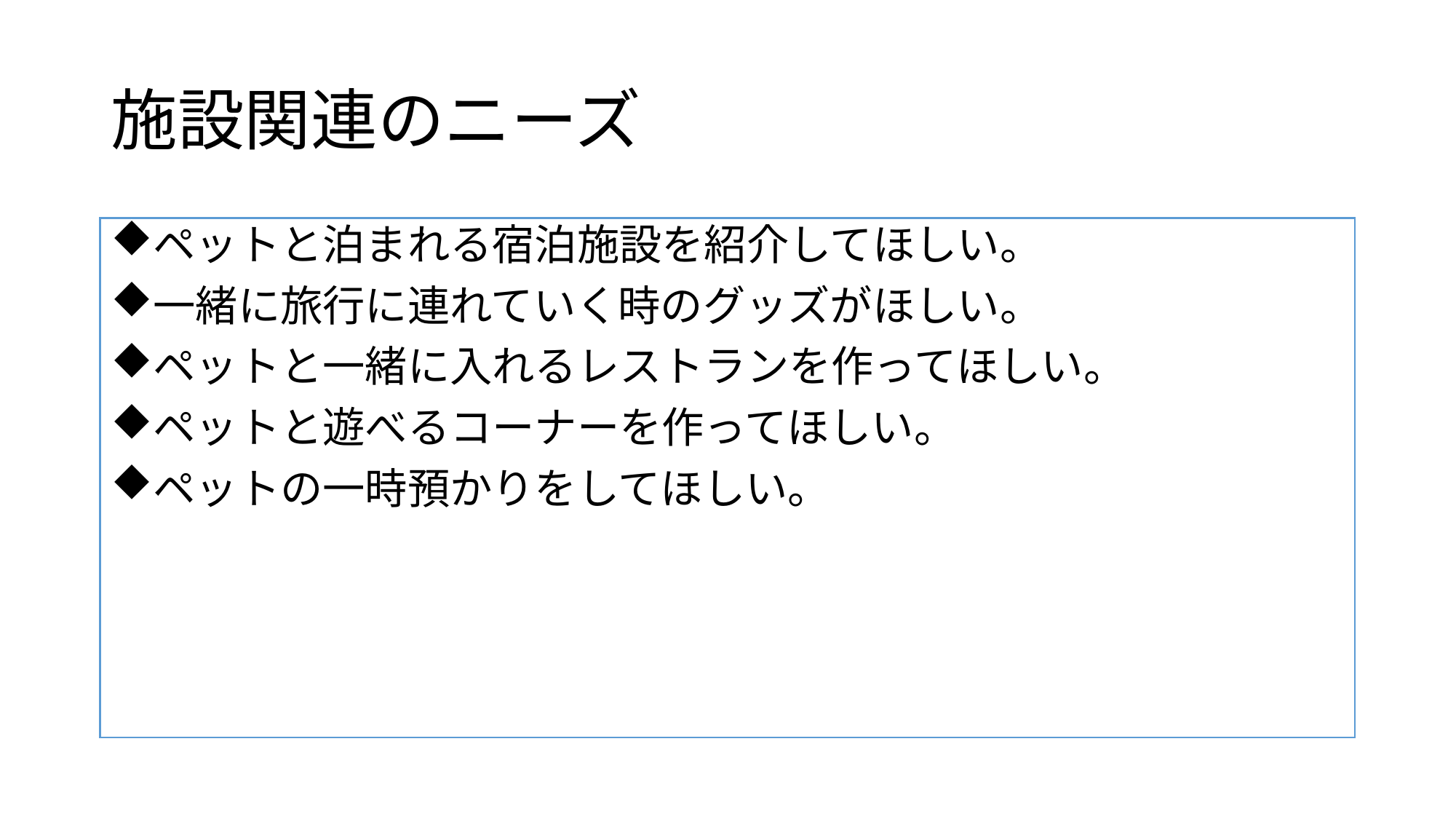

# 施設関連のニーズ
ペットと泊まれる宿泊施設を紹介してほしい。
一緒に旅行に連れていく時のグッズがほしい。
ペットと一緒に入れるレストランを作ってほしい。
ペットと遊べるコーナーを作ってほしい。
ペットの一時預かりをしてほしい。